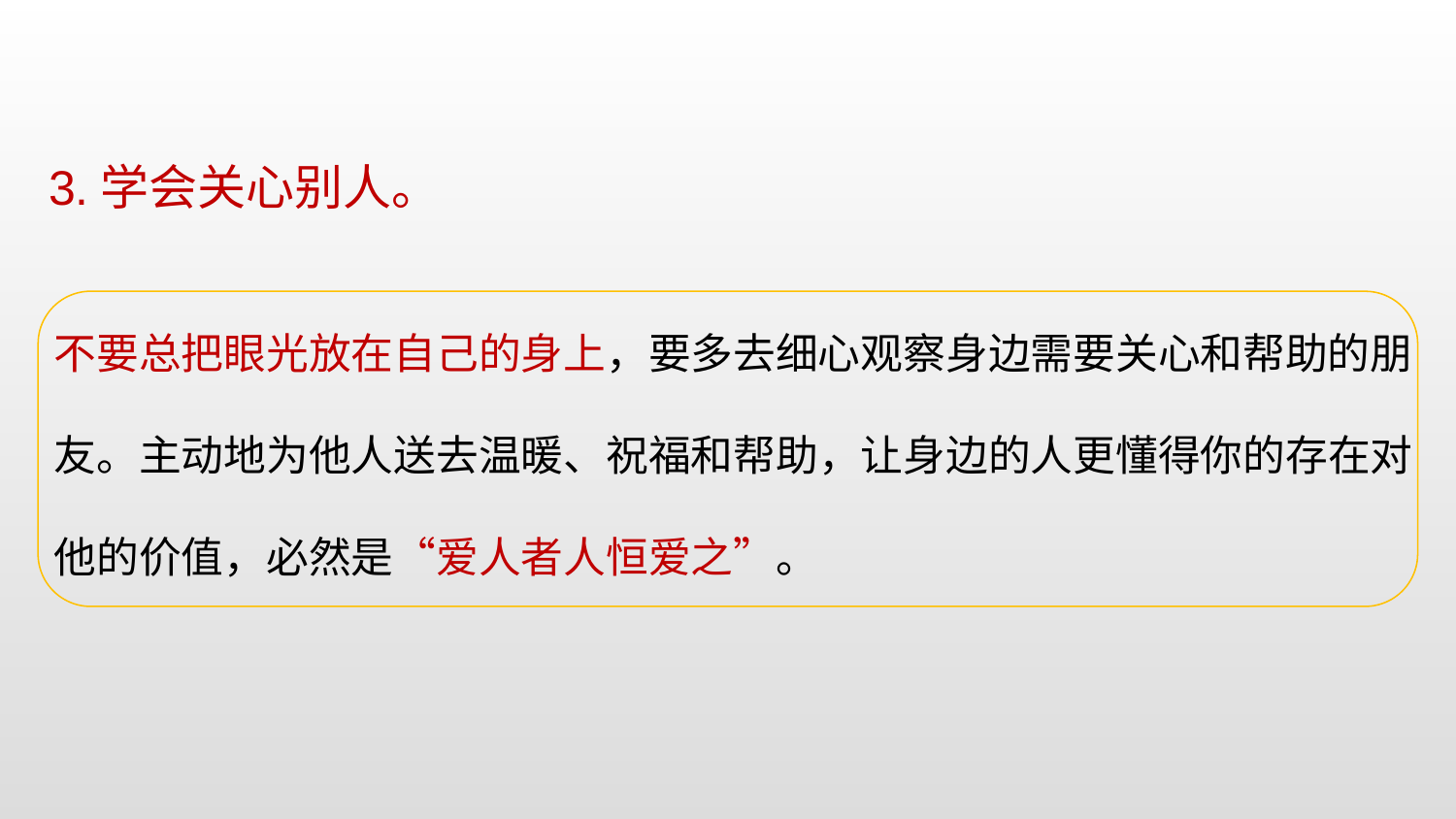

3.学会关心别人。
不要总把眼光放在自己的身上，要多去细心观察身边需要关心和帮助的朋友。主动地为他人送去温暖、祝福和帮助，让身边的人更懂得你的存在对他的价值，必然是“爱人者人恒爱之”。